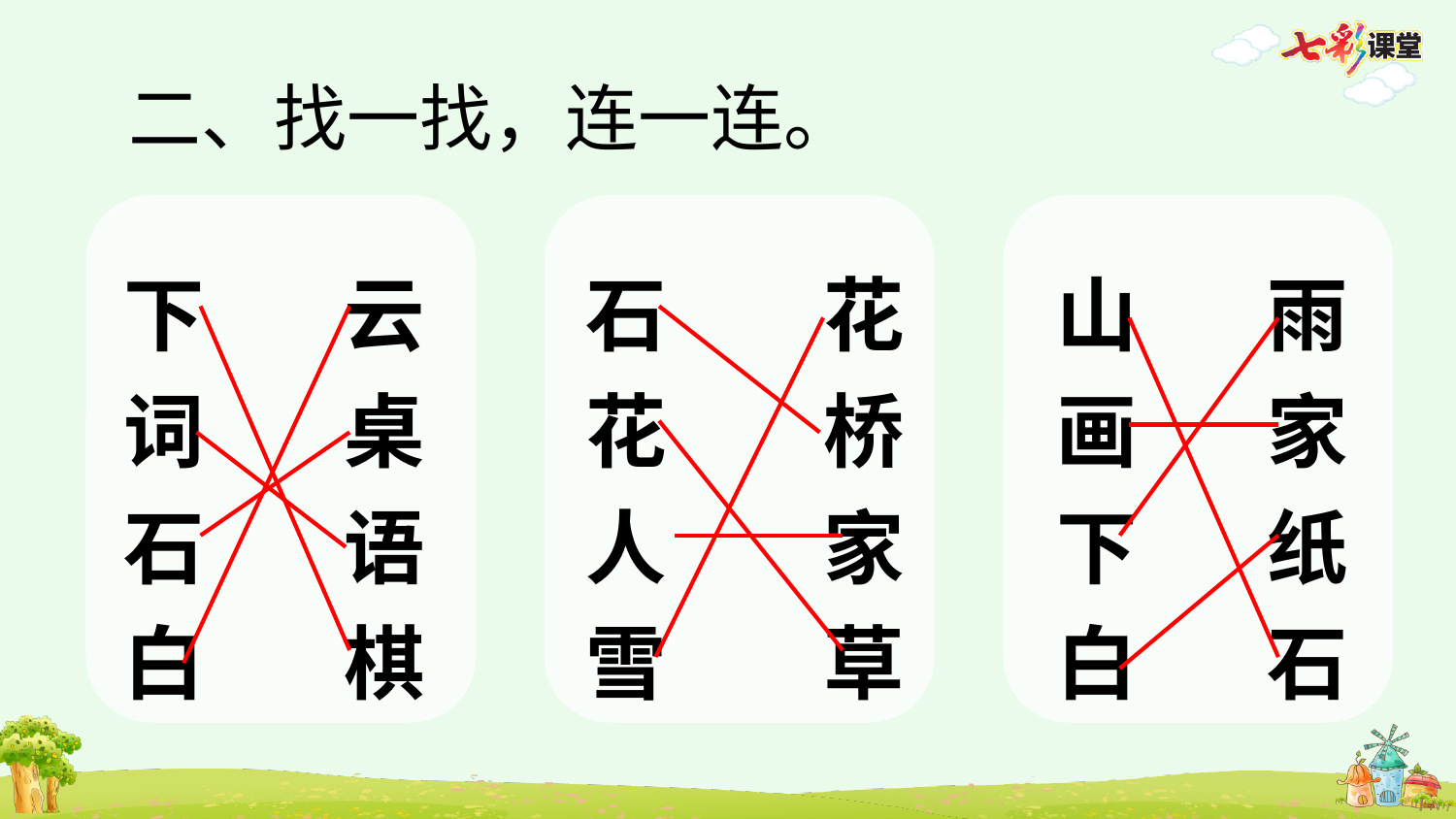

二、找一找，连一连。

下
词
石
白
云
桌
语
棋

石
花
人
雪
花
桥
家
草

山
画
下
白
雨
家
纸
石